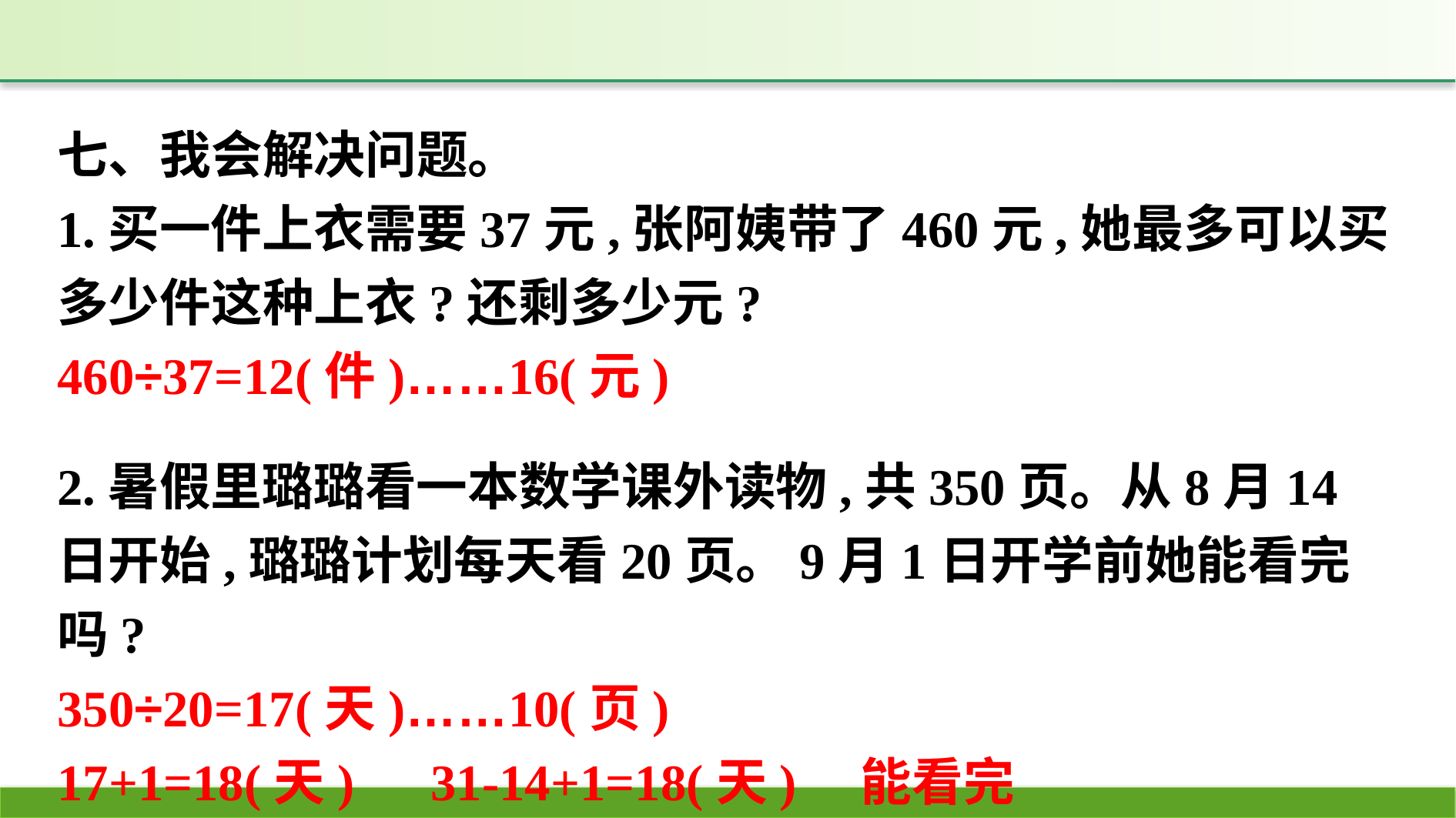

七、我会解决问题。
1.买一件上衣需要37元,张阿姨带了460元,她最多可以买多少件这种上衣?还剩多少元?
460÷37=12(件)……16(元)
2.暑假里璐璐看一本数学课外读物,共350页。从8月14日开始,璐璐计划每天看20页。9月1日开学前她能看完吗?
350÷20=17(天)……10(页)
17+1=18(天)　31-14+1=18(天)　能看完